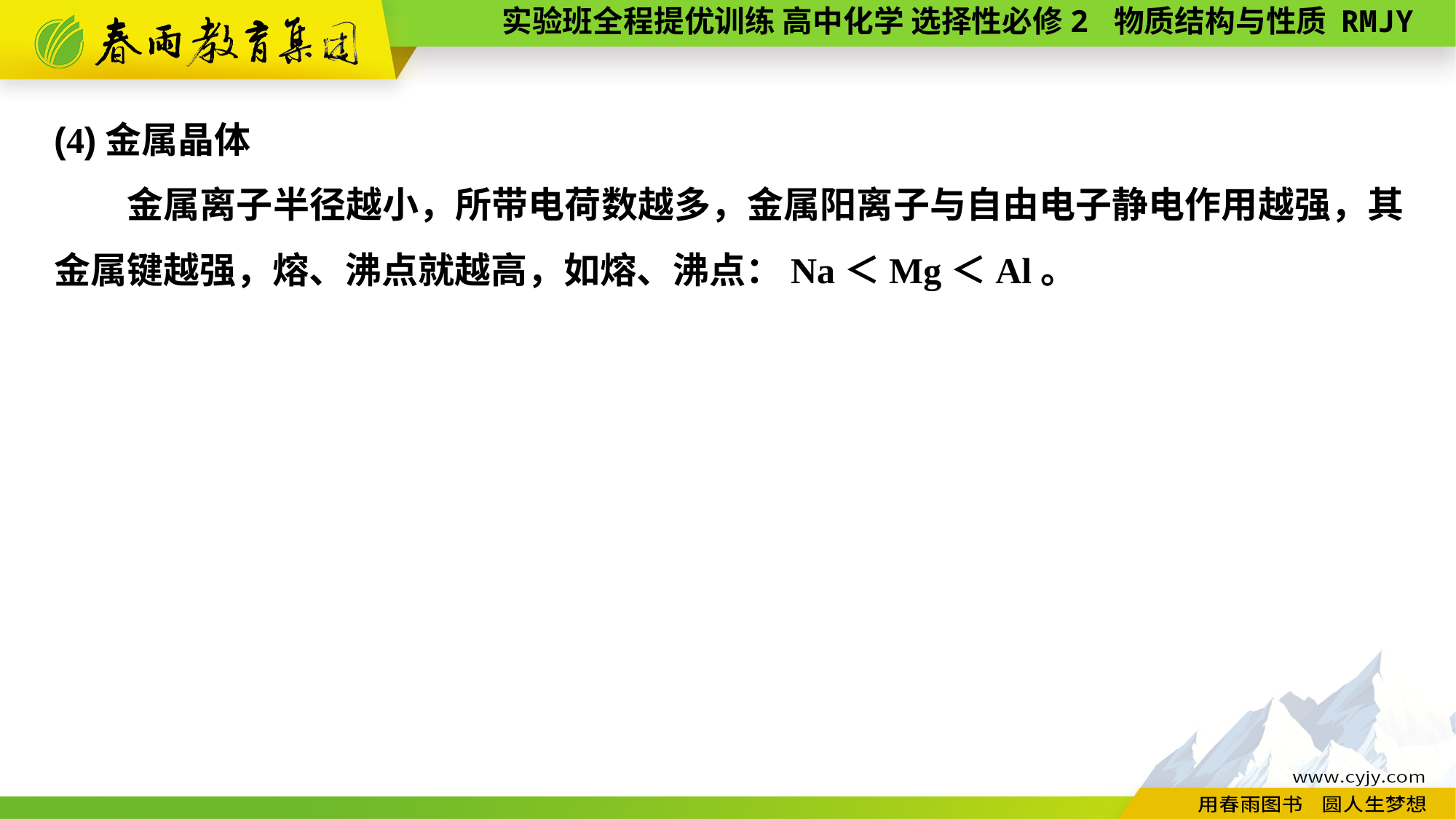

(4)金属晶体
金属离子半径越小，所带电荷数越多，金属阳离子与自由电子静电作用越强，其金属键越强，熔、沸点就越高，如熔、沸点：Na＜Mg＜Al。